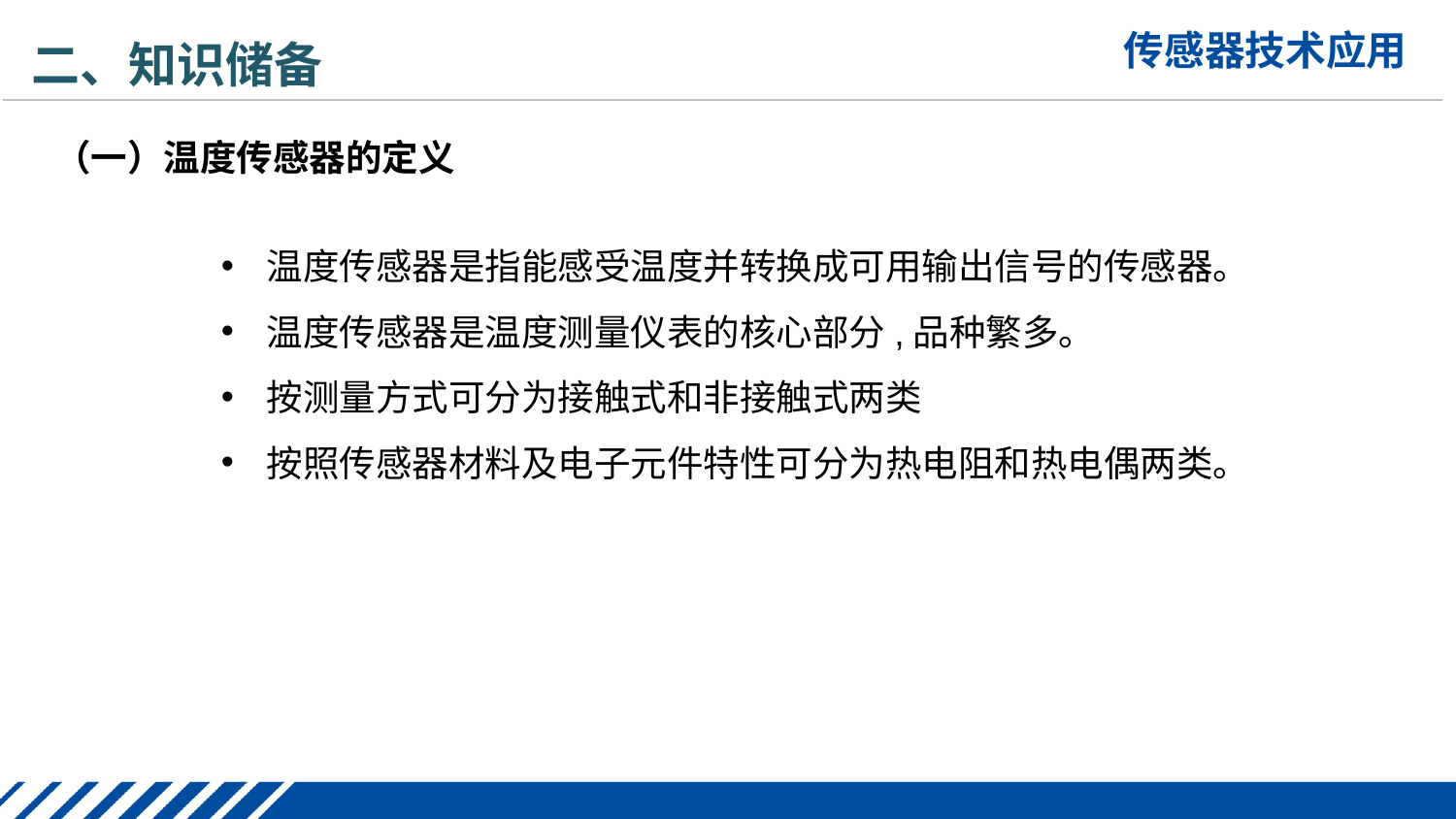

二、知识储备
（一）温度传感器的定义
温度传感器是指能感受温度并转换成可用输出信号的传感器。
温度传感器是温度测量仪表的核心部分,品种繁多。
按测量方式可分为接触式和非接触式两类
按照传感器材料及电子元件特性可分为热电阻和热电偶两类。